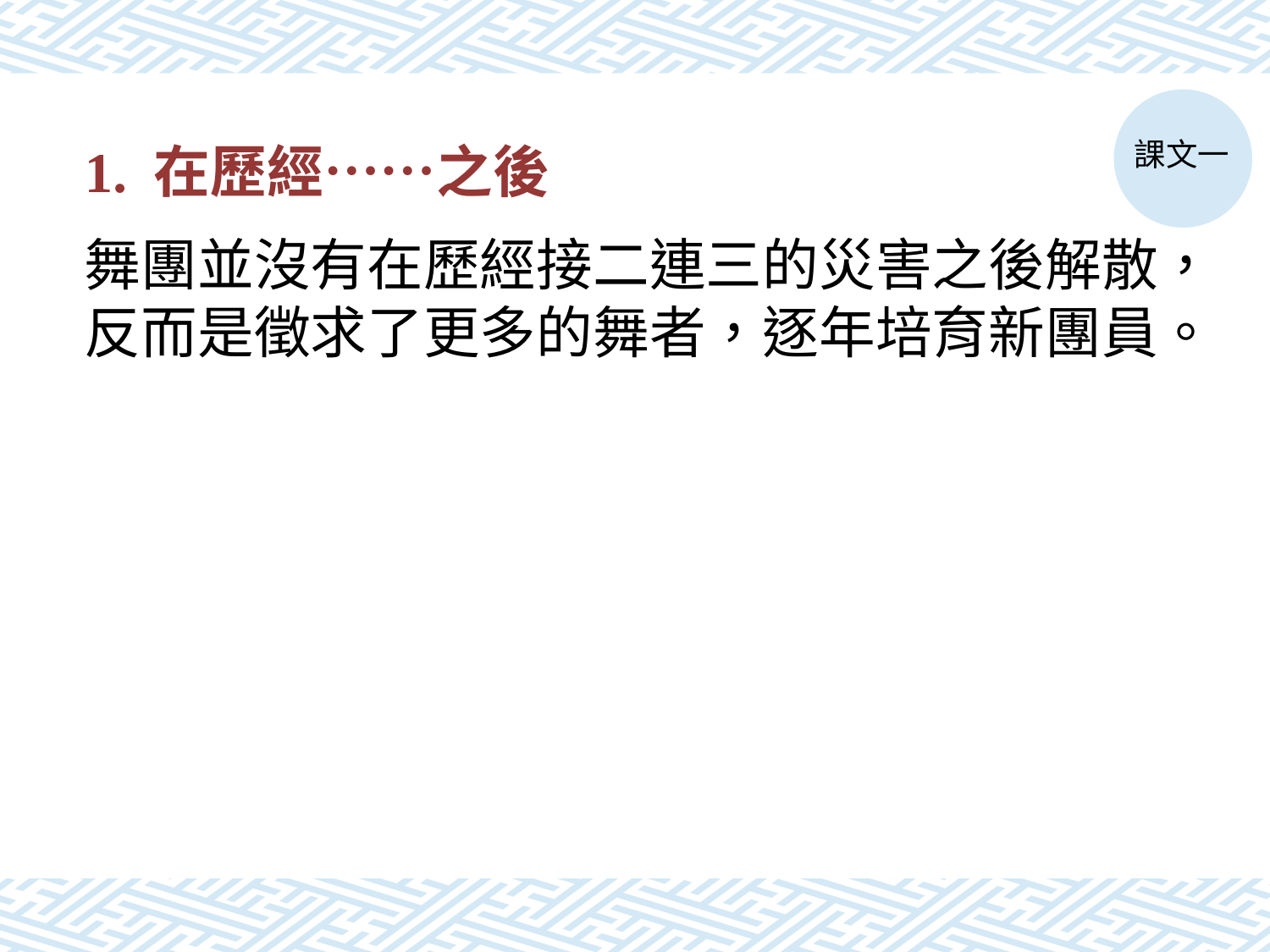

# 1. 在歷經……之後
課文一
舞團並沒有在歷經接二連三的災害之後解散，反而是徵求了更多的舞者，逐年培育新團員。